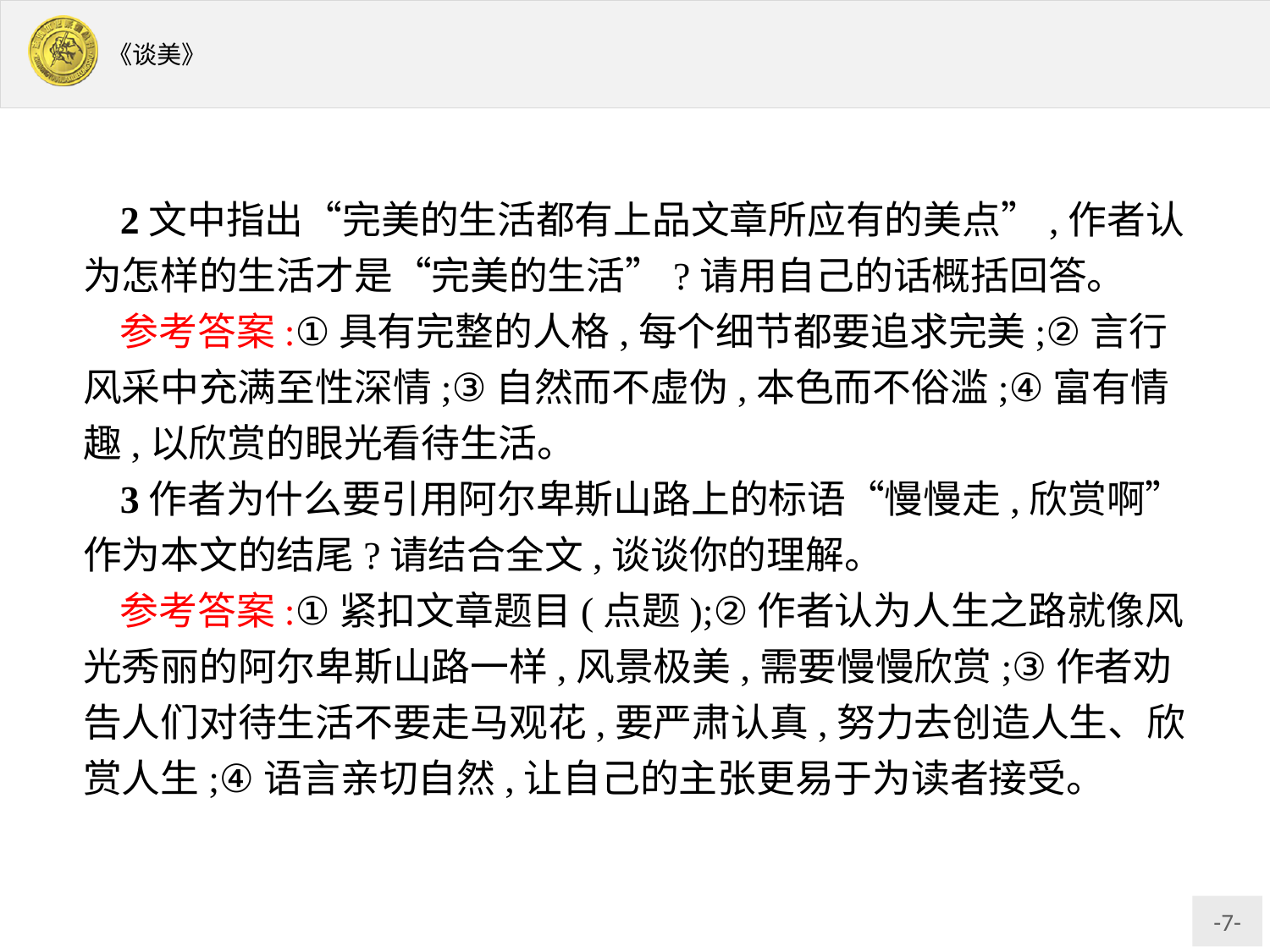

2文中指出“完美的生活都有上品文章所应有的美点”,作者认为怎样的生活才是“完美的生活”?请用自己的话概括回答。
参考答案:①具有完整的人格,每个细节都要追求完美;②言行风采中充满至性深情;③自然而不虚伪,本色而不俗滥;④富有情趣,以欣赏的眼光看待生活。
3作者为什么要引用阿尔卑斯山路上的标语“慢慢走,欣赏啊”作为本文的结尾?请结合全文,谈谈你的理解。
参考答案:①紧扣文章题目(点题);②作者认为人生之路就像风光秀丽的阿尔卑斯山路一样,风景极美,需要慢慢欣赏;③作者劝告人们对待生活不要走马观花,要严肃认真,努力去创造人生、欣赏人生;④语言亲切自然,让自己的主张更易于为读者接受。